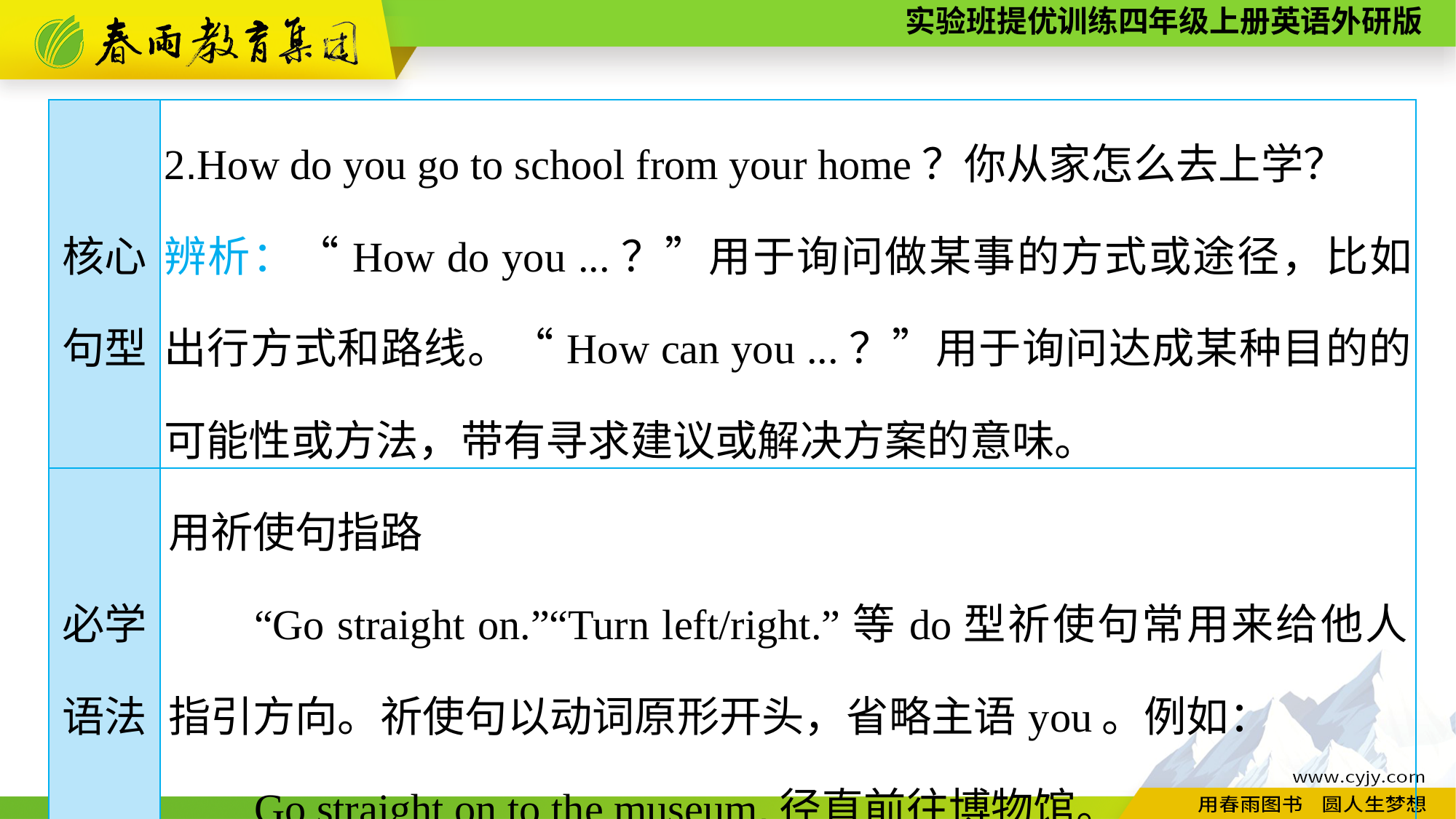

| 核心句型 | 2.How do you go to school from your home？你从家怎么去上学？ 辨析：“How do you ...？”用于询问做某事的方式或途径，比如出行方式和路线。“How can you ...？”用于询问达成某种目的的可能性或方法，带有寻求建议或解决方案的意味。 |
| --- | --- |
| 必学语法 | 用祈使句指路 “Go straight on.”“Turn left/right.”等do型祈使句常用来给他人指引方向。祈使句以动词原形开头，省略主语you。例如： Go straight on to the museum.径直前往博物馆。 |